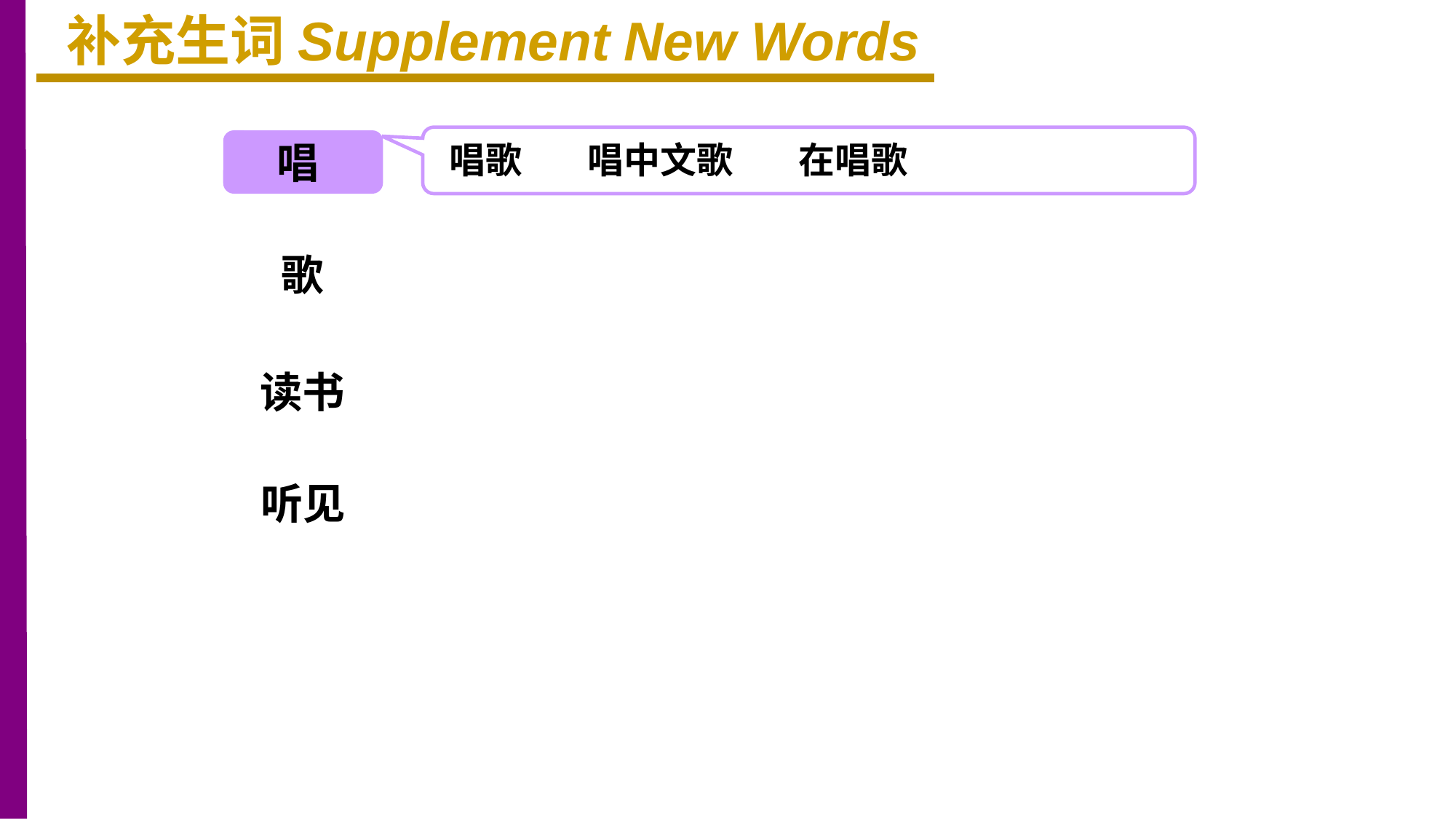

补充生词Supplement New Words

唱

唱歌        唱中文歌        在唱歌
歌
读书
听见